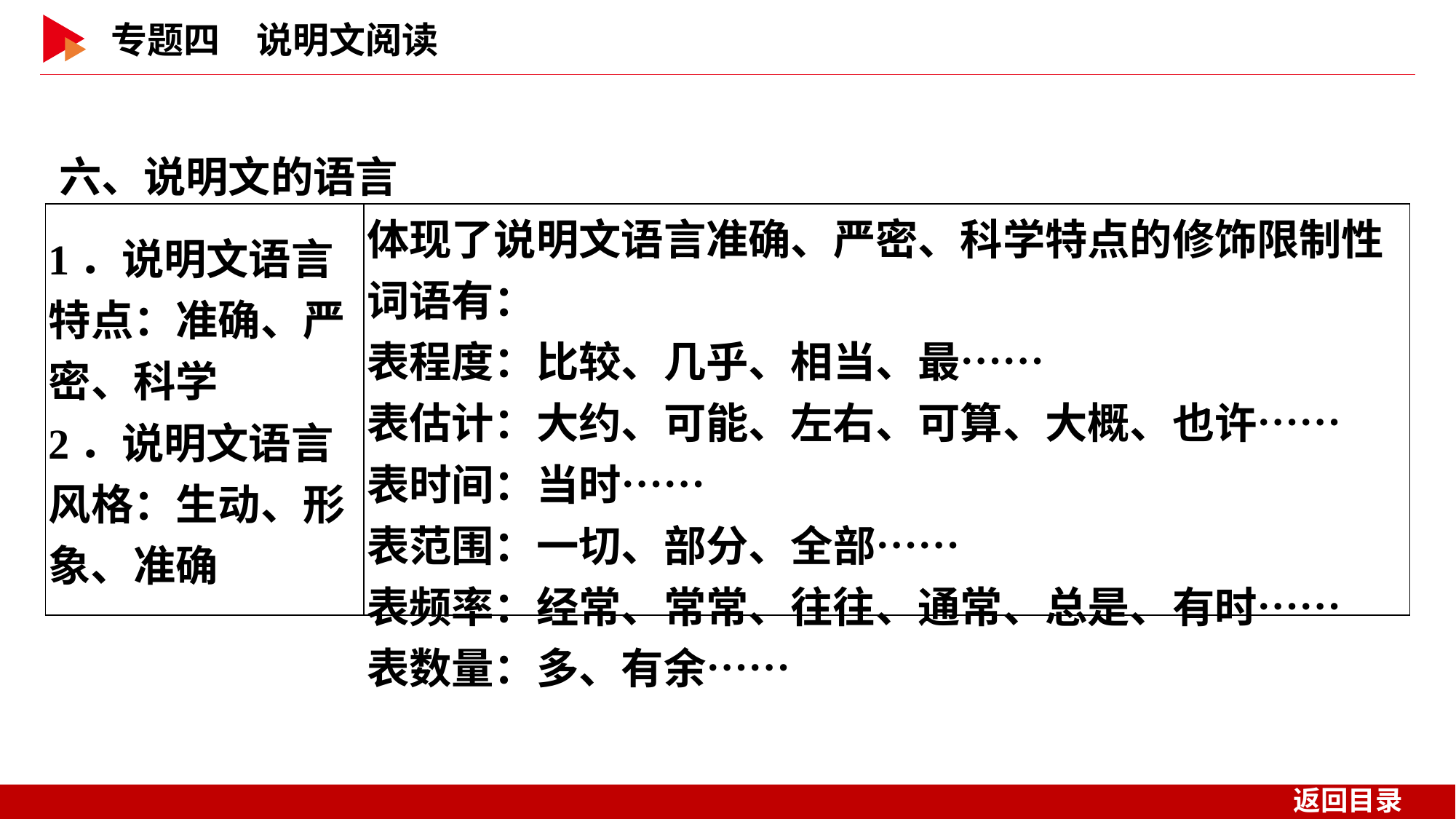

六、说明文的语言
| 1．说明文语言特点：准确、严密、科学 2．说明文语言风格：生动、形象、准确 | 体现了说明文语言准确、严密、科学特点的修饰限制性词语有： 表程度：比较、几乎、相当、最…… 表估计：大约、可能、左右、可算、大概、也许…… 表时间：当时…… 表范围：一切、部分、全部…… 表频率：经常、常常、往往、通常、总是、有时…… 表数量：多、有余…… |
| --- | --- |